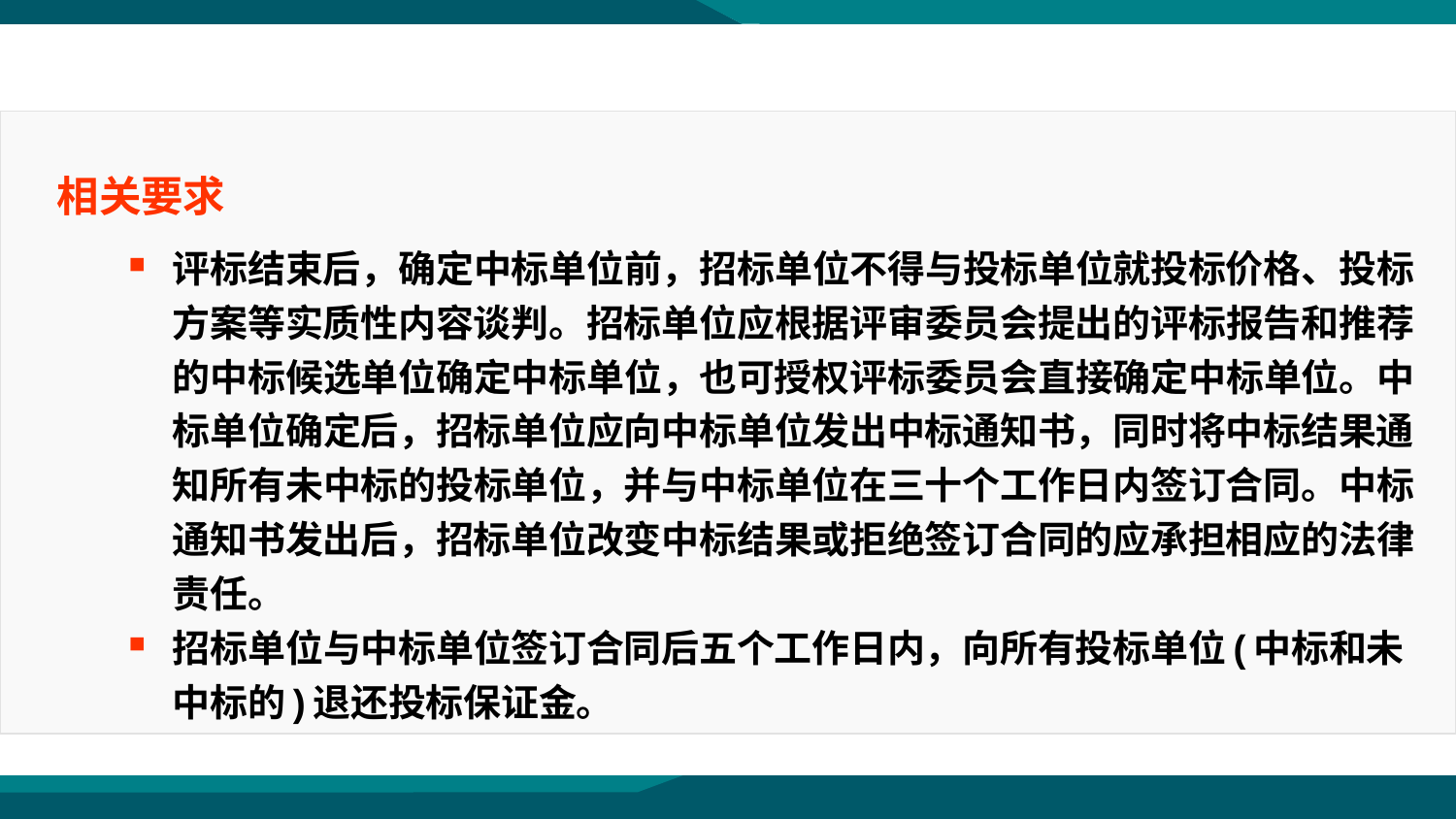

相关要求
评标结束后，确定中标单位前，招标单位不得与投标单位就投标价格、投标方案等实质性内容谈判。招标单位应根据评审委员会提出的评标报告和推荐的中标候选单位确定中标单位，也可授权评标委员会直接确定中标单位。中标单位确定后，招标单位应向中标单位发出中标通知书，同时将中标结果通知所有未中标的投标单位，并与中标单位在三十个工作日内签订合同。中标通知书发出后，招标单位改变中标结果或拒绝签订合同的应承担相应的法律责任。
招标单位与中标单位签订合同后五个工作日内，向所有投标单位(中标和未中标的)退还投标保证金。